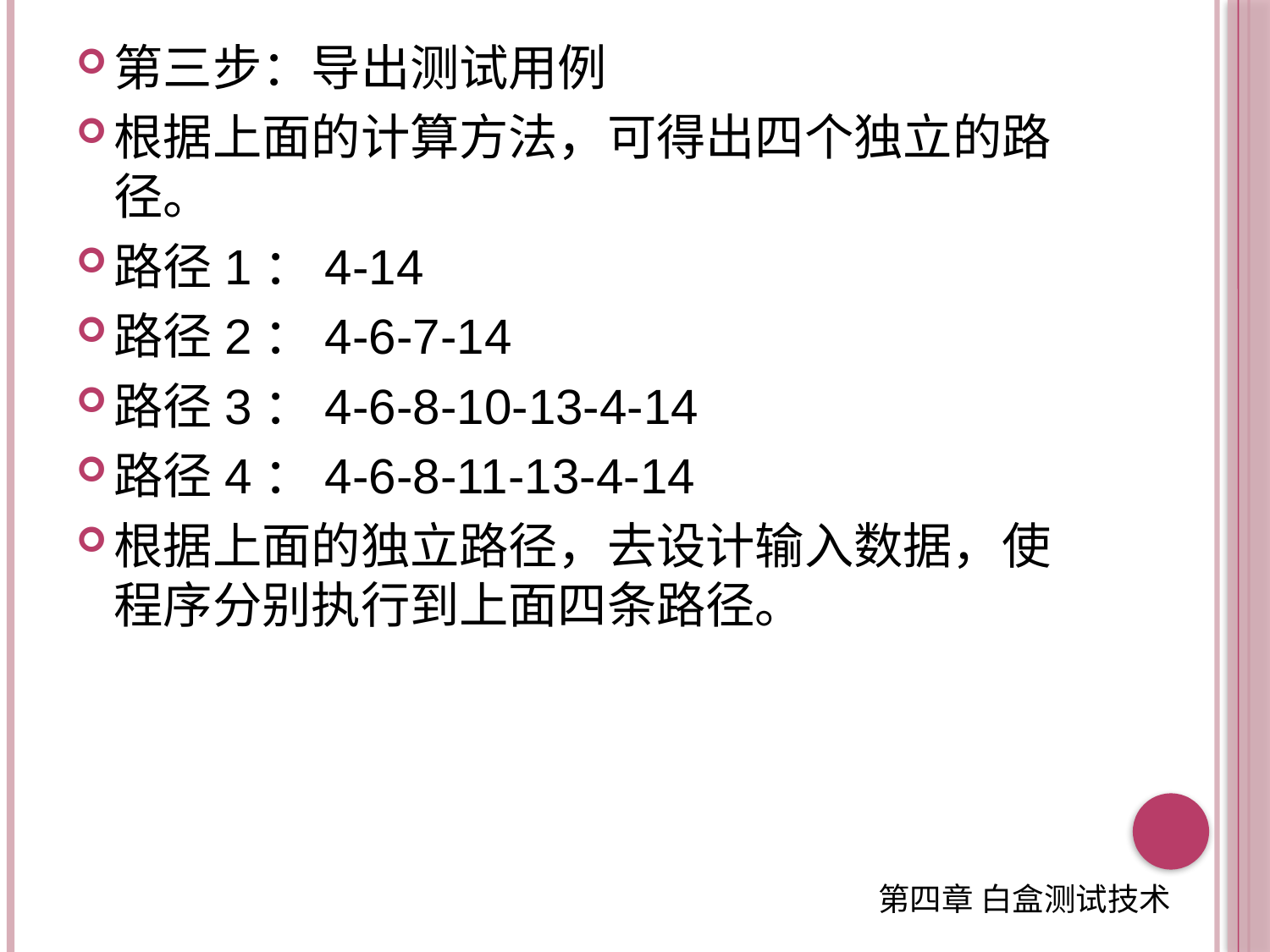

第三步：导出测试用例
根据上面的计算方法，可得出四个独立的路径。
路径1：4-14
路径2：4-6-7-14
路径3：4-6-8-10-13-4-14
路径4：4-6-8-11-13-4-14
根据上面的独立路径，去设计输入数据，使程序分别执行到上面四条路径。